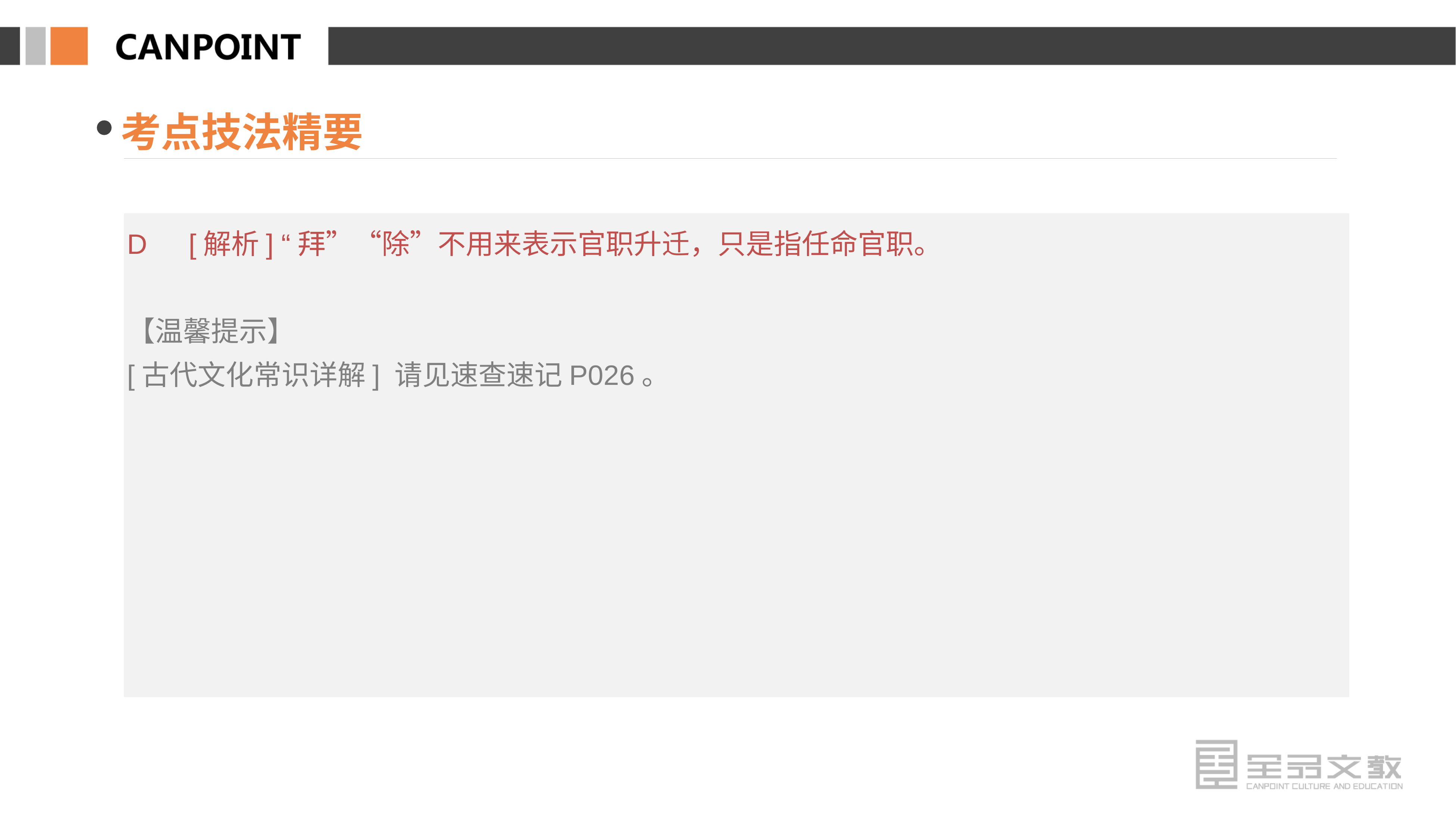

考点技法精要

D　[解析] “拜”“除”不用来表示官职升迁，只是指任命官职。

【温馨提示】
[古代文化常识详解] 请见速查速记P026。